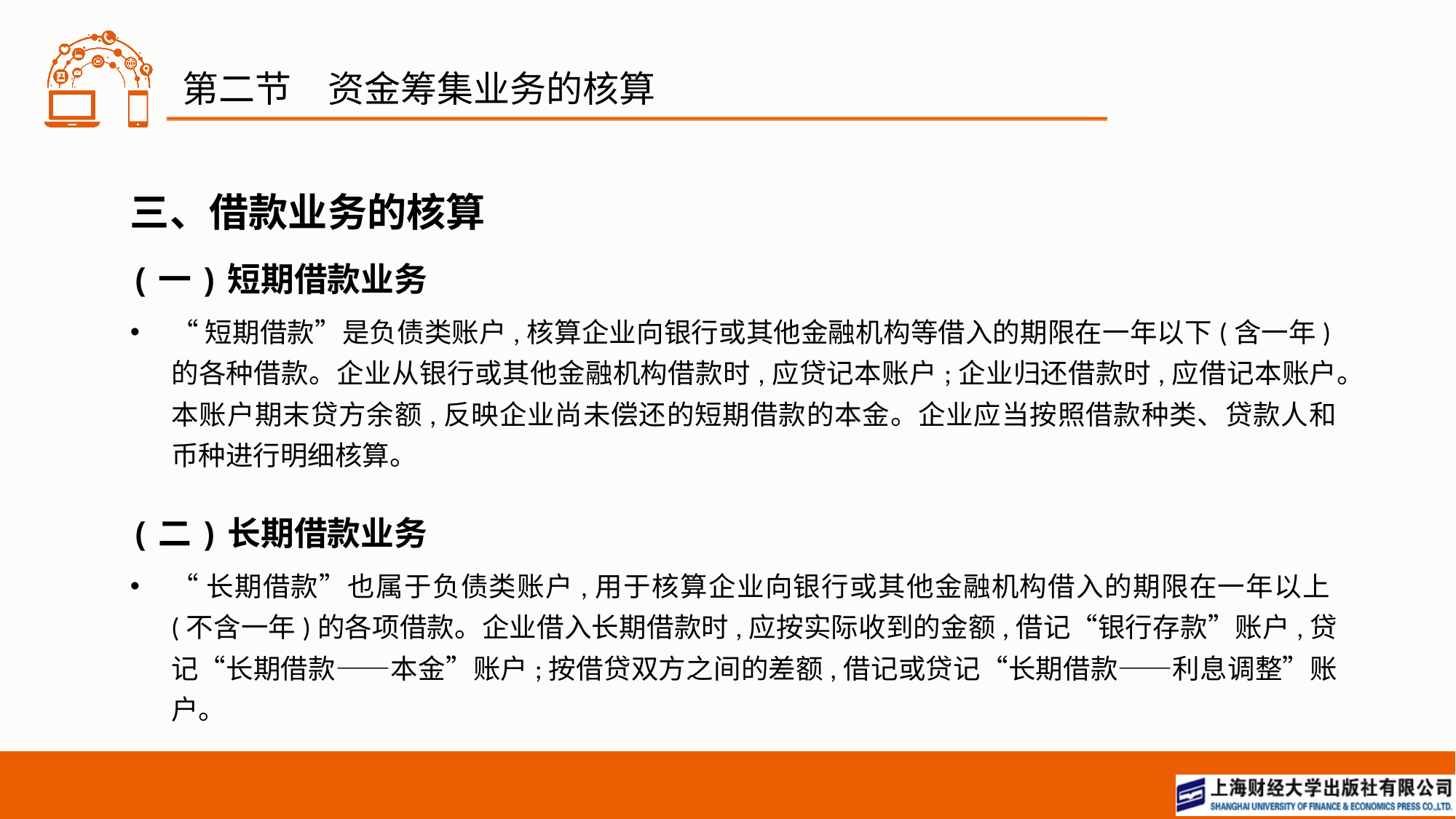

# 第二节　资金筹集业务的核算
三、借款业务的核算
(一)短期借款业务
“短期借款”是负债类账户,核算企业向银行或其他金融机构等借入的期限在一年以下(含一年)的各种借款。企业从银行或其他金融机构借款时,应贷记本账户;企业归还借款时,应借记本账户。本账户期末贷方余额,反映企业尚未偿还的短期借款的本金。企业应当按照借款种类、贷款人和币种进行明细核算。
(二)长期借款业务
“长期借款”也属于负债类账户,用于核算企业向银行或其他金融机构借入的期限在一年以上(不含一年)的各项借款。企业借入长期借款时,应按实际收到的金额,借记“银行存款”账户,贷记“长期借款——本金”账户;按借贷双方之间的差额,借记或贷记“长期借款——利息调整”账户。